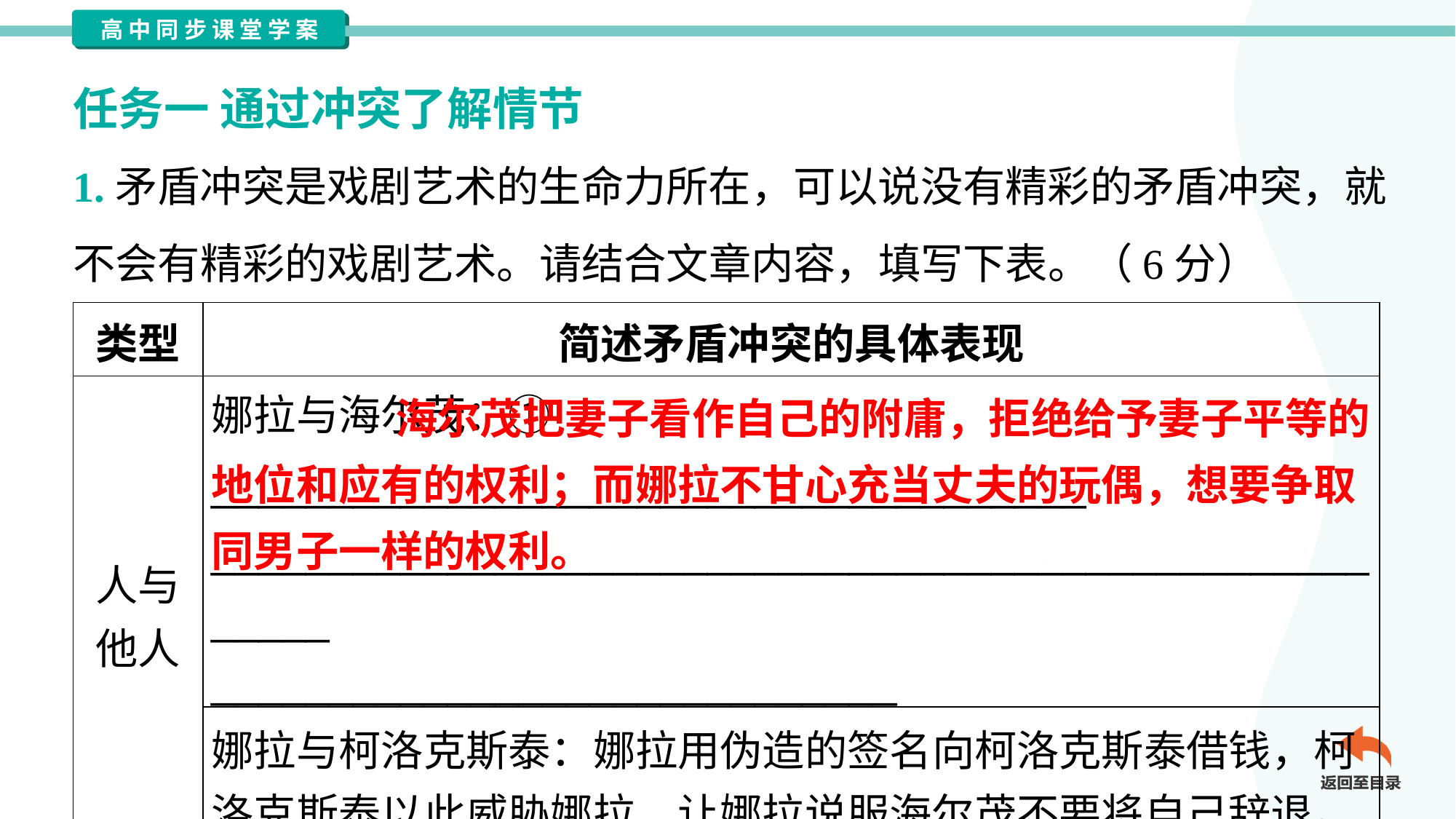

任务一 通过冲突了解情节
1.矛盾冲突是戏剧艺术的生命力所在，可以说没有精彩的矛盾冲突，就
不会有精彩的戏剧艺术。请结合文章内容，填写下表。（6分）
| 类型 | 简述矛盾冲突的具体表现 |
| --- | --- |
| 人与 他人 | 娜拉与海尔茂：① \_\_\_\_\_\_\_\_\_\_\_\_\_\_\_\_\_\_\_\_\_\_\_\_\_\_\_\_\_\_\_\_\_\_\_\_\_ \_\_\_\_\_\_\_\_\_\_\_\_\_\_\_\_\_\_\_\_\_\_\_\_\_\_\_\_\_\_\_\_\_\_\_\_\_\_\_\_\_\_\_\_\_\_\_\_\_\_\_\_\_\_ \_\_\_\_\_\_\_\_\_\_\_\_\_\_\_\_\_\_\_\_\_\_\_\_\_\_\_\_\_ |
|  | 娜拉与柯洛克斯泰：娜拉用伪造的签名向柯洛克斯泰借钱，柯 洛克斯泰以此威胁娜拉，让娜拉说服海尔茂不要将自己辞退。 |
                  海尔茂把妻子看作自己的附庸，拒绝给予妻子平等的地位和应有的权利；而娜拉不甘心充当丈夫的玩偶，想要争取同男子一样的权利。